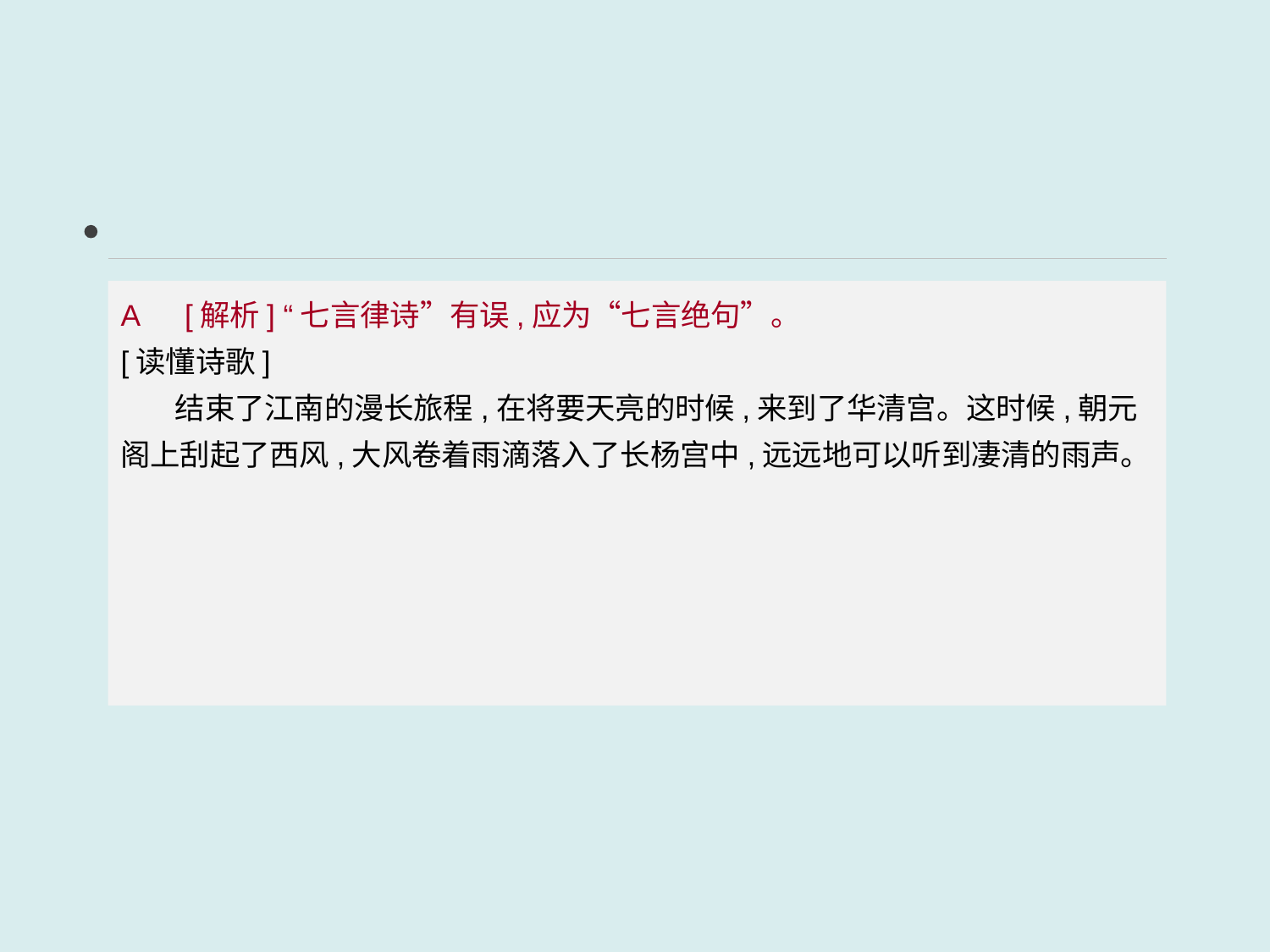

A　[解析] “七言律诗”有误,应为“七言绝句”。
[读懂诗歌]
       结束了江南的漫长旅程,在将要天亮的时候,来到了华清宫。这时候,朝元阁上刮起了西风,大风卷着雨滴落入了长杨宫中,远远地可以听到凄清的雨声。